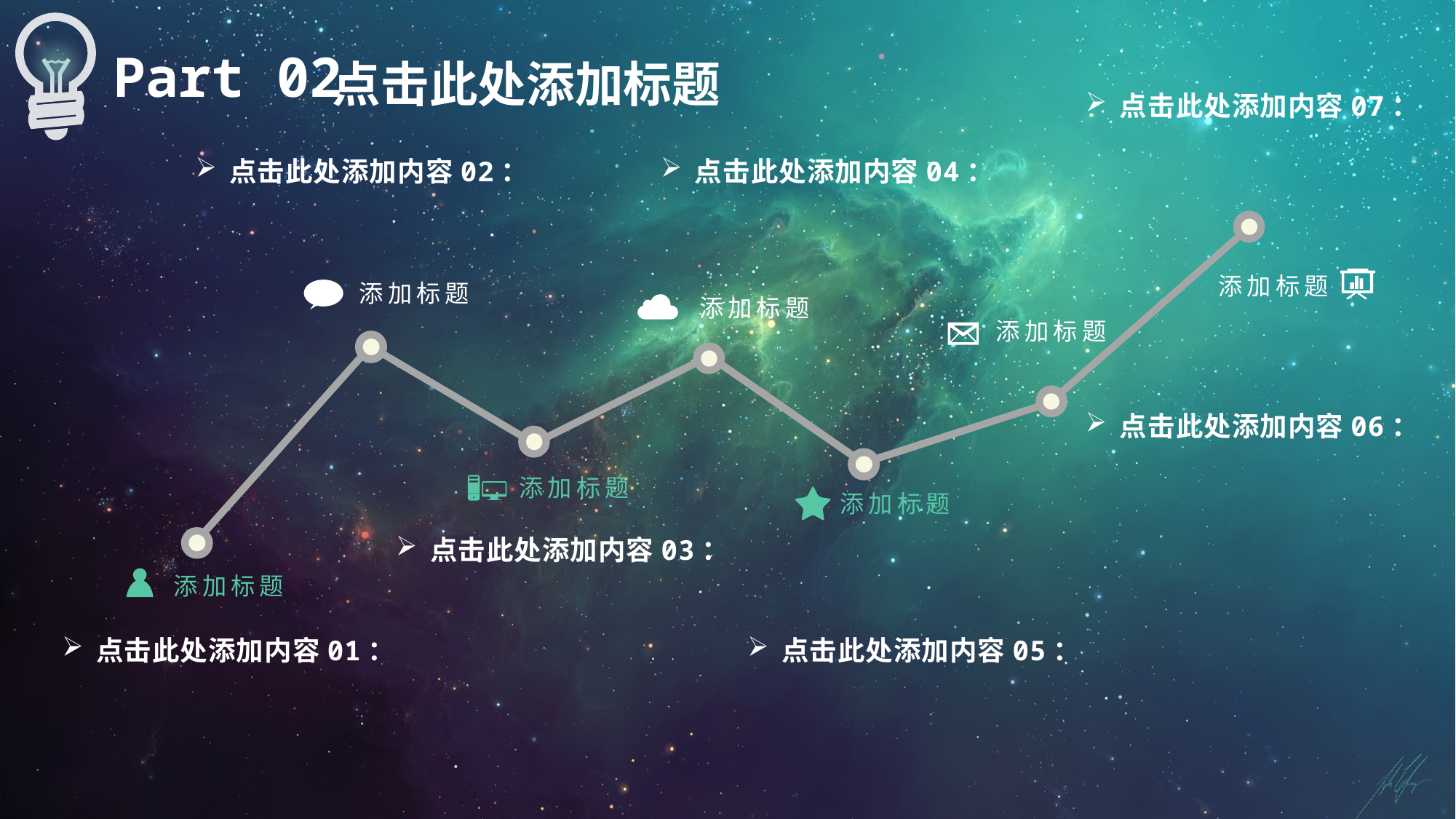

Part 02
点击此处添加标题
点击此处添加内容07：
点击此处添加内容02：
点击此处添加内容04：

添加标题

添加标题

添加标题

添加标题

点击此处添加内容06：
添加标题

添加标题

点击此处添加内容03：
添加标题

点击此处添加内容01：
点击此处添加内容05：